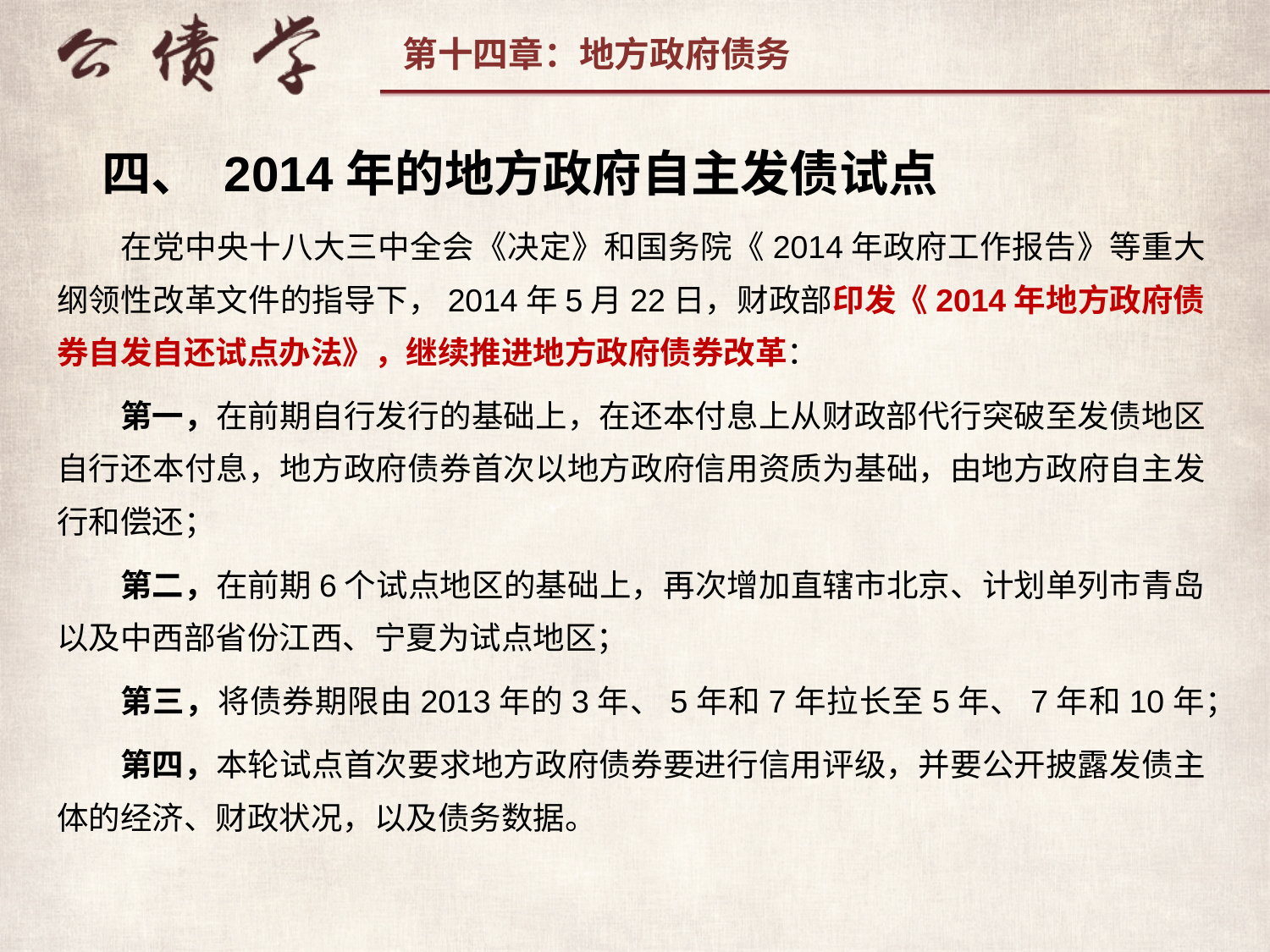

四、 2014年的地方政府自主发债试点
在党中央十八大三中全会《决定》和国务院《2014年政府工作报告》等重大纲领性改革文件的指导下，2014年5月22日，财政部印发《2014年地方政府债券自发自还试点办法》，继续推进地方政府债券改革：
第一，在前期自行发行的基础上，在还本付息上从财政部代行突破至发债地区自行还本付息，地方政府债券首次以地方政府信用资质为基础，由地方政府自主发行和偿还；
第二，在前期6个试点地区的基础上，再次增加直辖市北京、计划单列市青岛以及中西部省份江西、宁夏为试点地区；
第三，将债券期限由2013年的3年、5年和7年拉长至5年、7年和10年；
第四，本轮试点首次要求地方政府债券要进行信用评级，并要公开披露发债主体的经济、财政状况，以及债务数据。
18